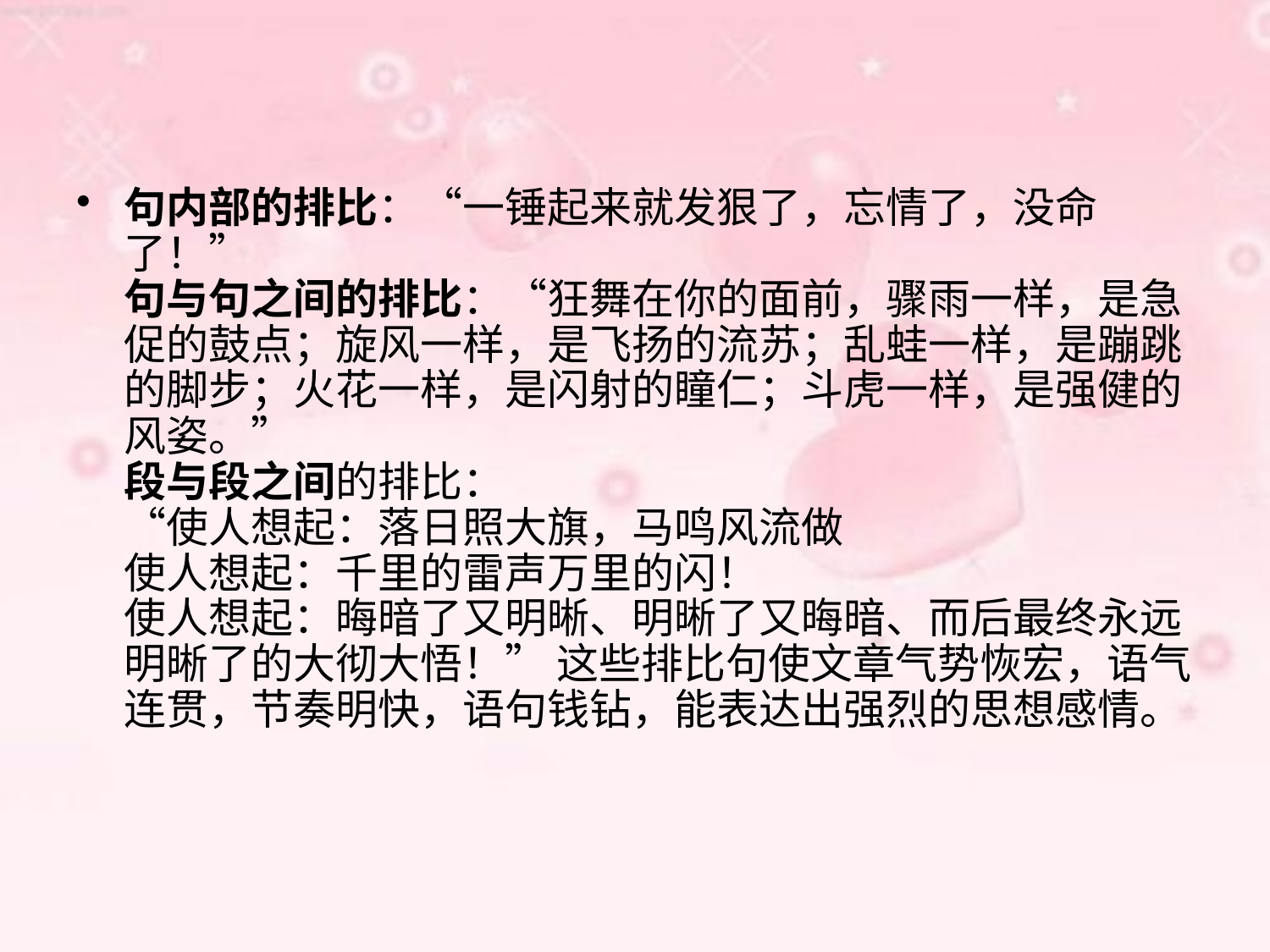

句内部的排比：“一锤起来就发狠了，忘情了，没命了！”
句与句之间的排比：“狂舞在你的面前，骤雨一样，是急促的鼓点；旋风一样，是飞扬的流苏；乱蛙一样，是蹦跳的脚步；火花一样，是闪射的瞳仁；斗虎一样，是强健的风姿。”
段与段之间的排比：
“使人想起：落日照大旗，马鸣风流做
使人想起：千里的雷声万里的闪！
使人想起：晦暗了又明晰、明晰了又晦暗、而后最终永远明晰了的大彻大悟！” 这些排比句使文章气势恢宏，语气连贯，节奏明快，语句钱钻，能表达出强烈的思想感情。